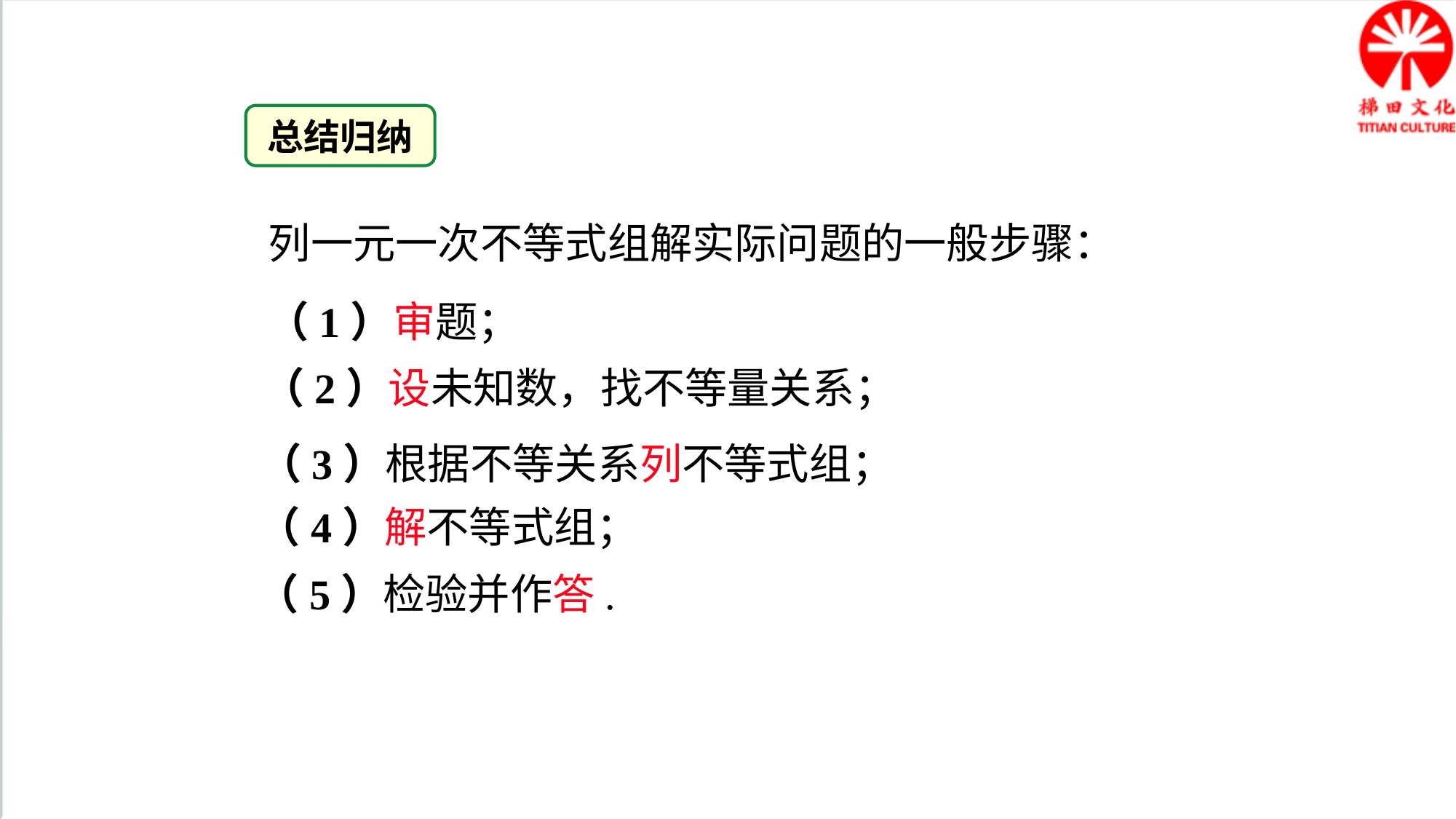

总结归纳
列一元一次不等式组解实际问题的一般步骤：
（1）审题；
（2）设未知数，找不等量关系；
（3）根据不等关系列不等式组；
（4）解不等式组；
（5）检验并作答.